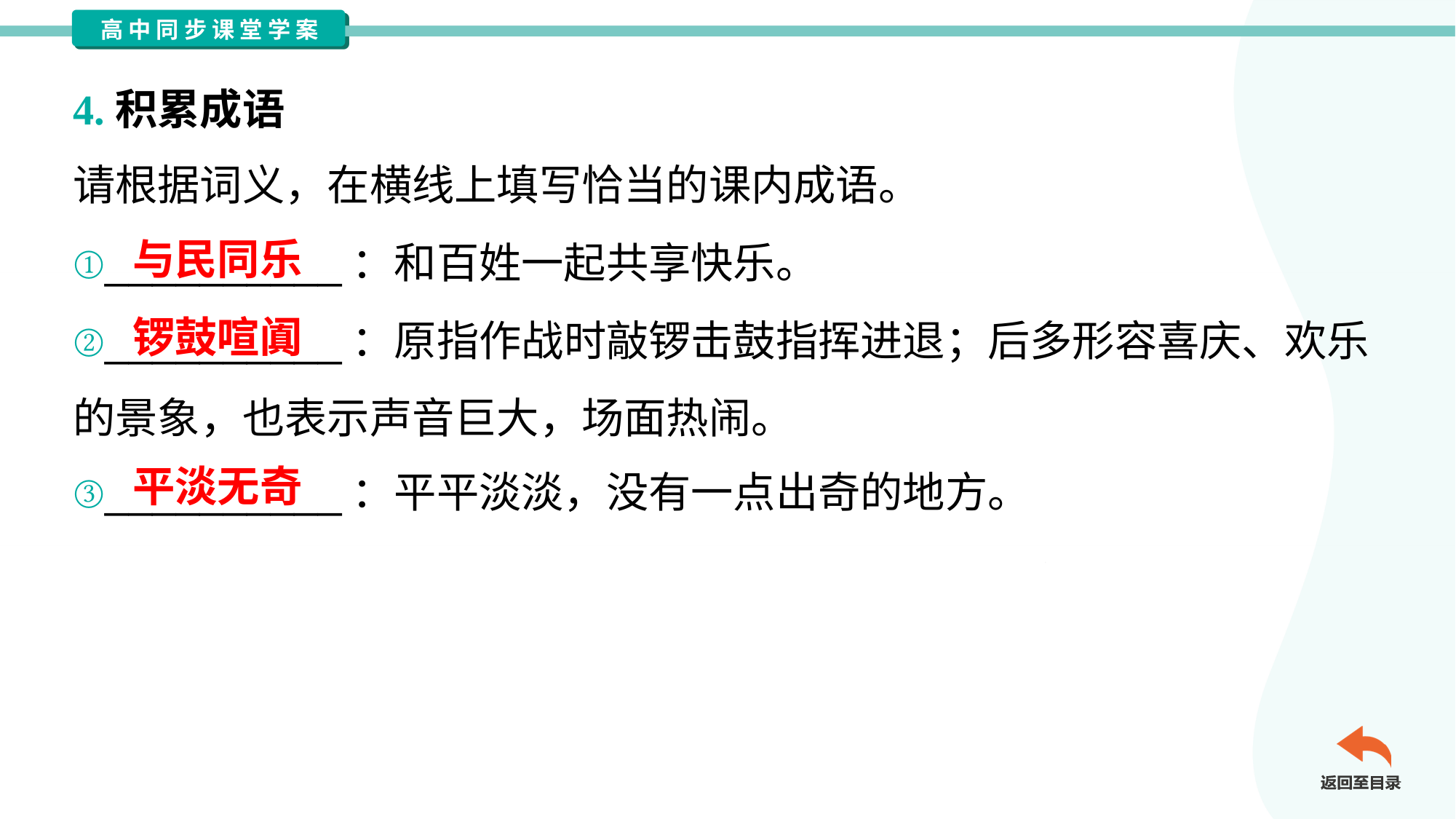

4.积累成语
请根据词义，在横线上填写恰当的课内成语。
与民同乐
①__________：和百姓一起共享快乐。
②__________：原指作战时敲锣击鼓指挥进退；后多形容喜庆、欢乐
的景象，也表示声音巨大，场面热闹。
③__________：平平淡淡，没有一点出奇的地方。
锣鼓喧阗
平淡无奇